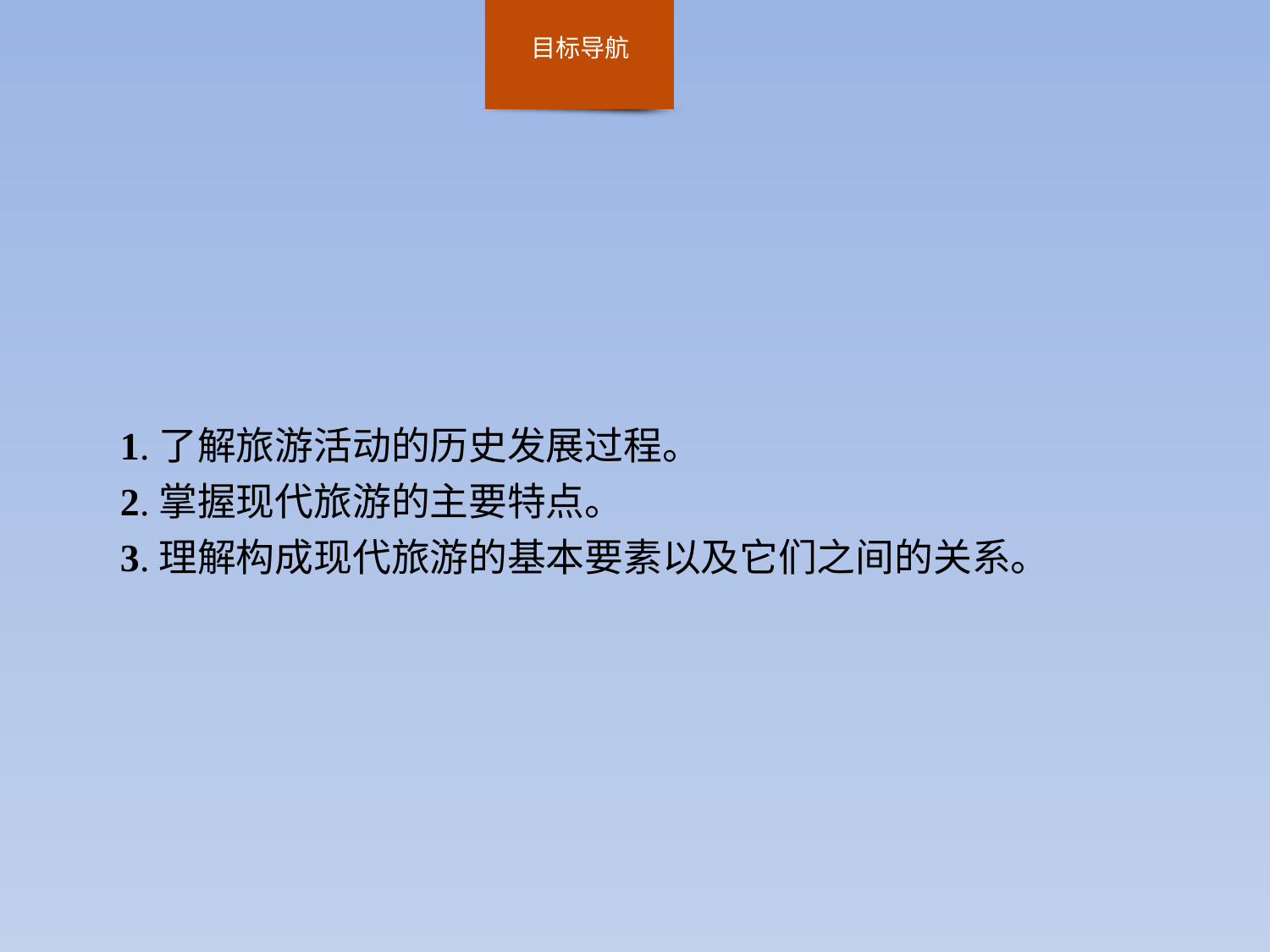

1.了解旅游活动的历史发展过程。
2.掌握现代旅游的主要特点。
3.理解构成现代旅游的基本要素以及它们之间的关系。